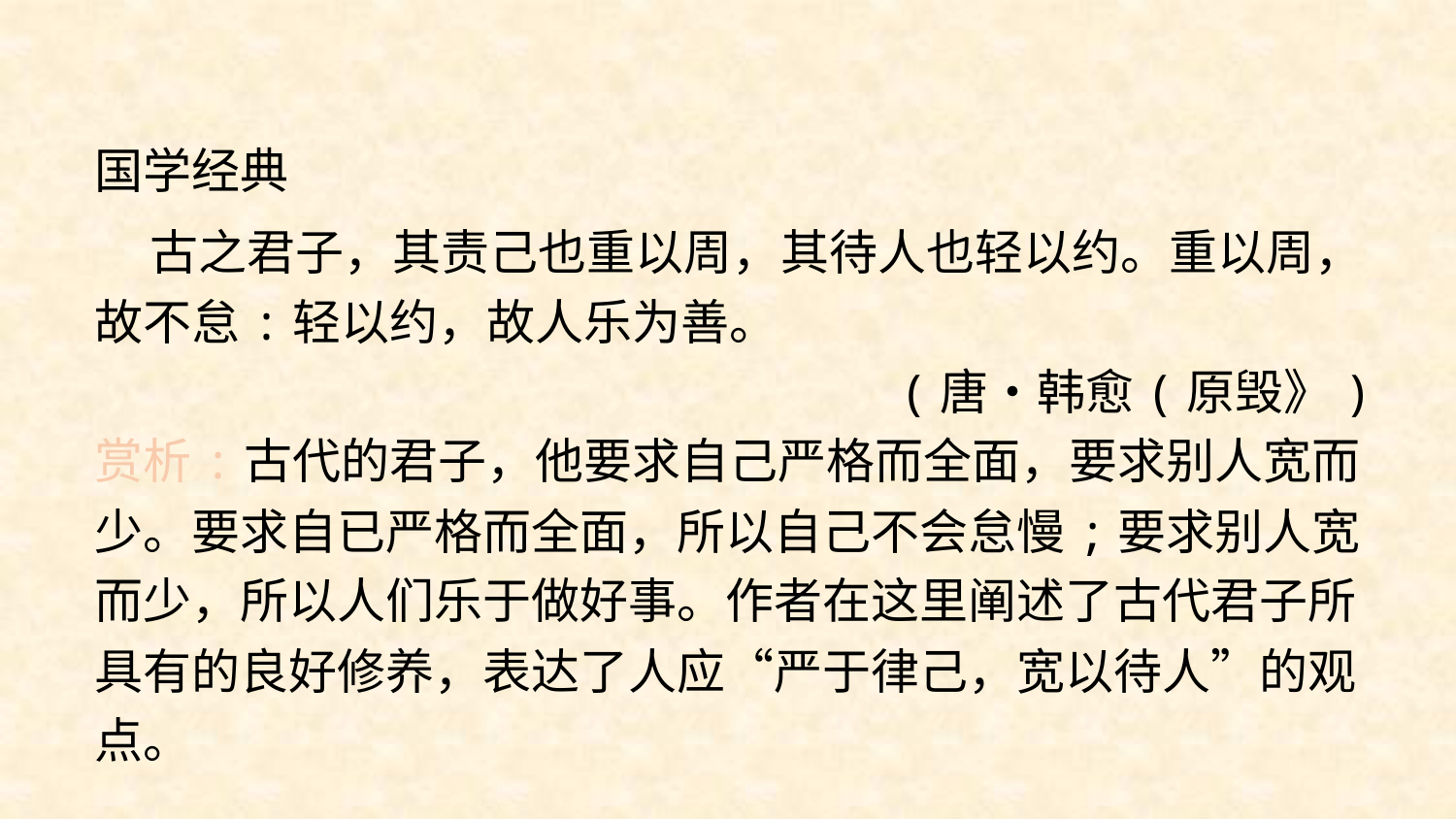

国学经典
    古之君子，其责己也重以周，其待人也轻以约。重以周，故不怠:轻以约，故人乐为善。
(唐・韩愈(原毁》)
赏析:古代的君子，他要求自己严格而全面，要求别人宽而少。要求自已严格而全面，所以自己不会怠慢;要求别人宽而少，所以人们乐于做好事。作者在这里阐述了古代君子所具有的良好修养，表达了人应“严于律己，宽以待人”的观点。